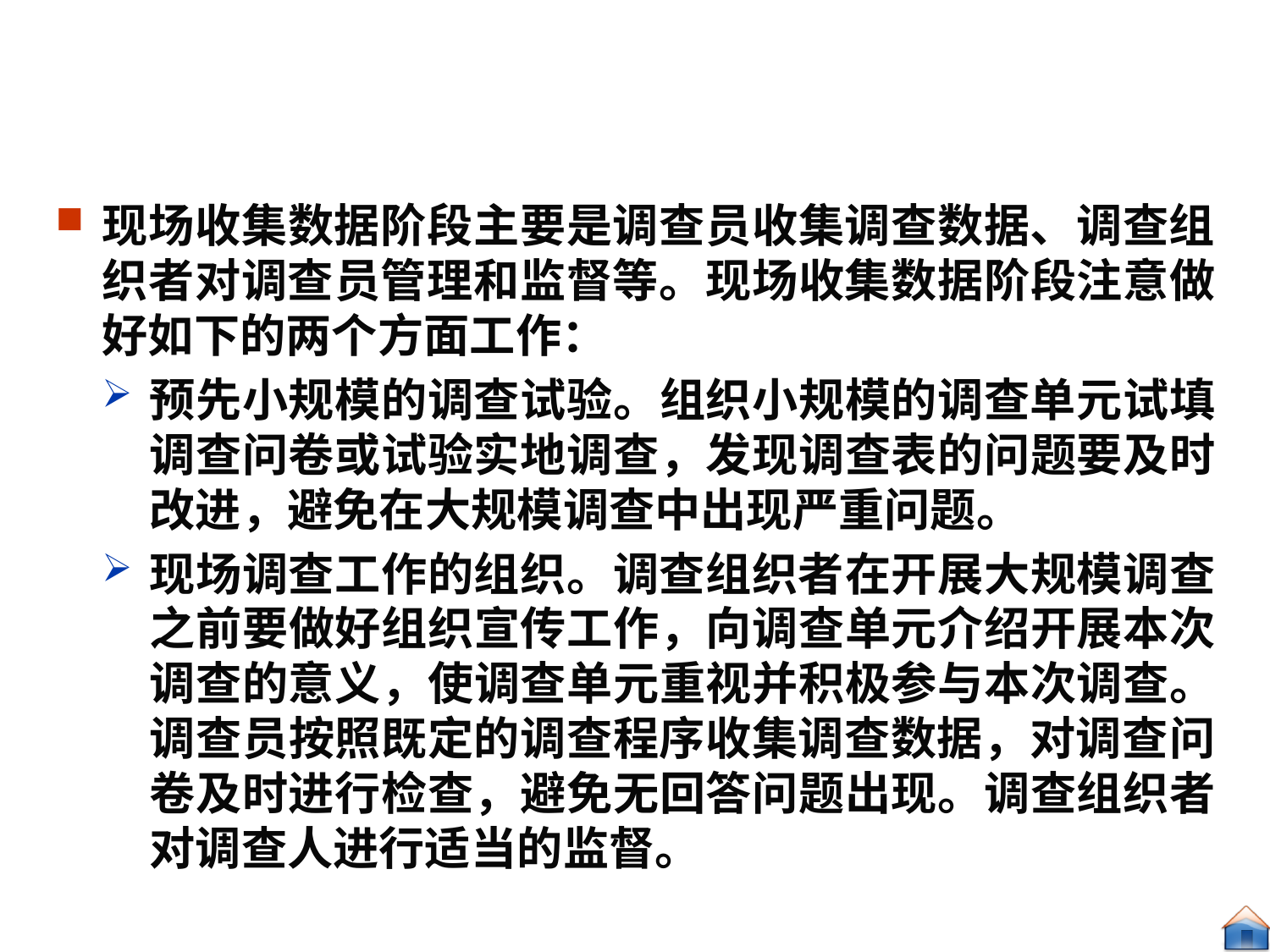

#
现场收集数据阶段主要是调查员收集调查数据、调查组织者对调查员管理和监督等。现场收集数据阶段注意做好如下的两个方面工作：
预先小规模的调查试验。组织小规模的调查单元试填调查问卷或试验实地调查，发现调查表的问题要及时改进，避免在大规模调查中出现严重问题。
现场调查工作的组织。调查组织者在开展大规模调查之前要做好组织宣传工作，向调查单元介绍开展本次调查的意义，使调查单元重视并积极参与本次调查。调查员按照既定的调查程序收集调查数据，对调查问卷及时进行检查，避免无回答问题出现。调查组织者对调查人进行适当的监督。